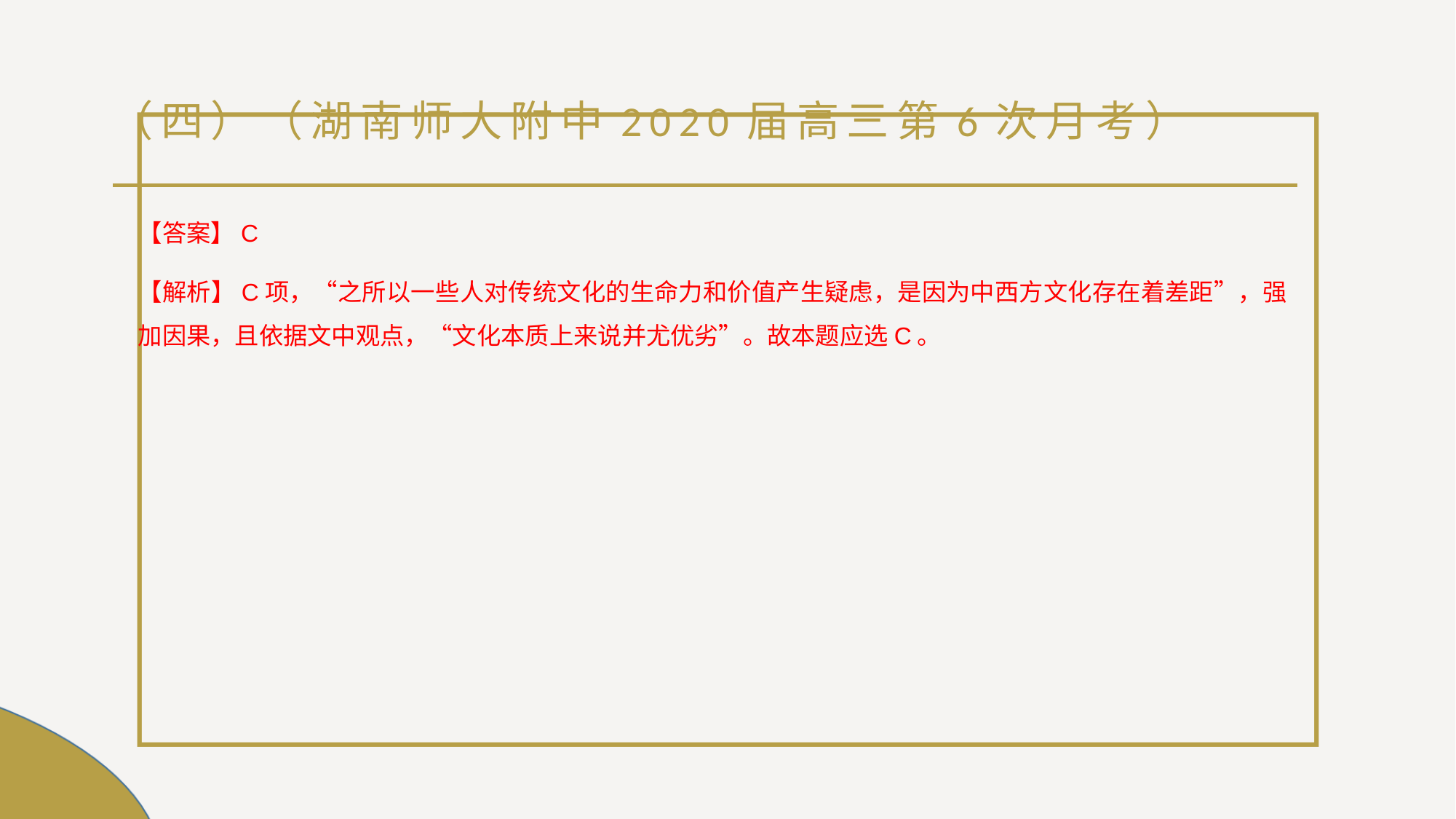

# （四）（湖南师大附中2020届高三第6次月考）
【答案】C
【解析】C项，“之所以一些人对传统文化的生命力和价值产生疑虑，是因为中西方文化存在着差距”，强加因果，且依据文中观点，“文化本质上来说并尤优劣”。故本题应选C。